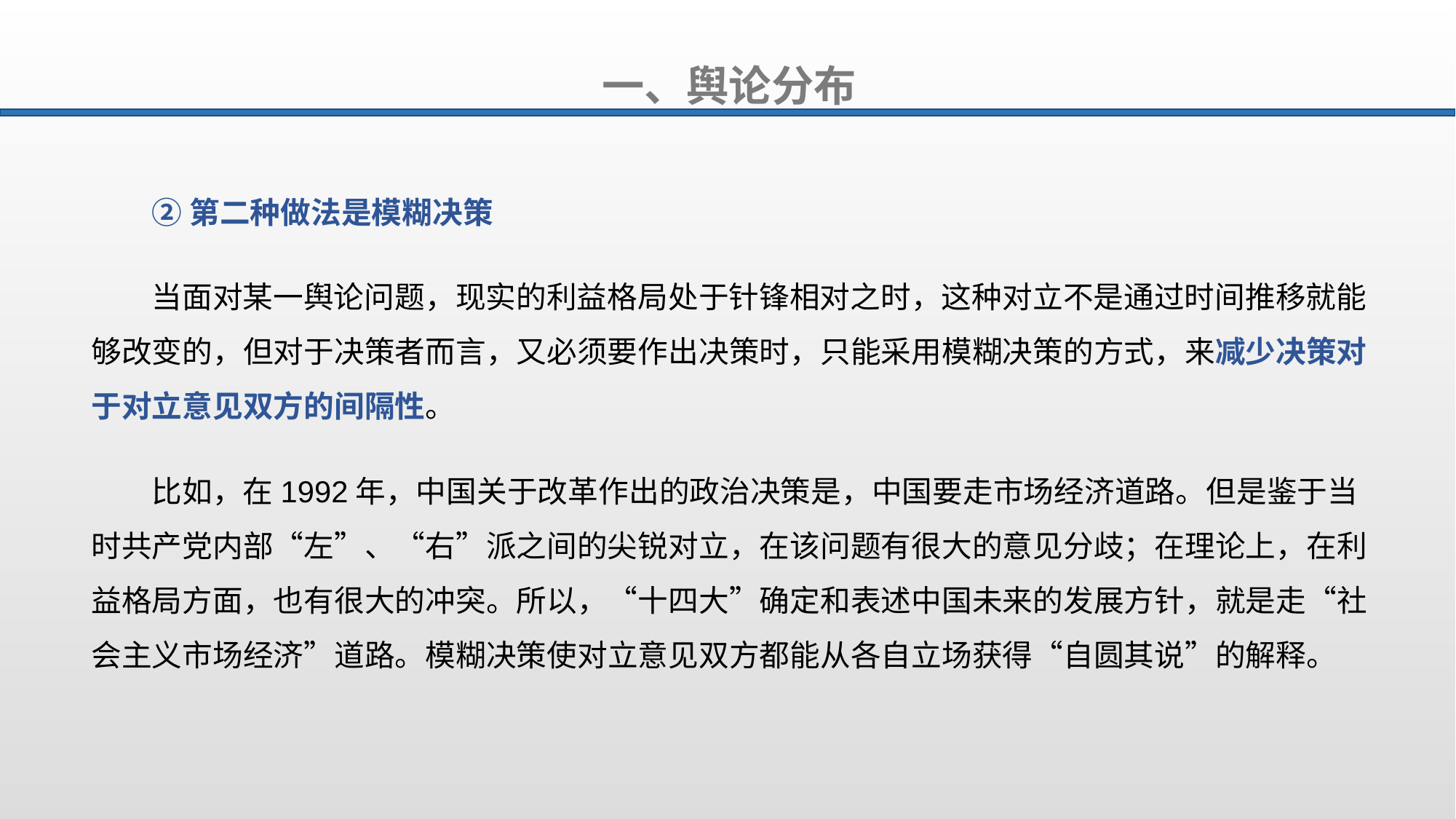

一、舆论分布

②第二种做法是模糊决策
当面对某一舆论问题，现实的利益格局处于针锋相对之时，这种对立不是通过时间推移就能够改变的，但对于决策者而言，又必须要作出决策时，只能采用模糊决策的方式，来减少决策对于对立意见双方的间隔性。
比如，在1992年，中国关于改革作出的政治决策是，中国要走市场经济道路。但是鉴于当时共产党内部“左”、“右”派之间的尖锐对立，在该问题有很大的意见分歧；在理论上，在利益格局方面，也有很大的冲突。所以，“十四大”确定和表述中国未来的发展方针，就是走“社会主义市场经济”道路。模糊决策使对立意见双方都能从各自立场获得“自圆其说”的解释。